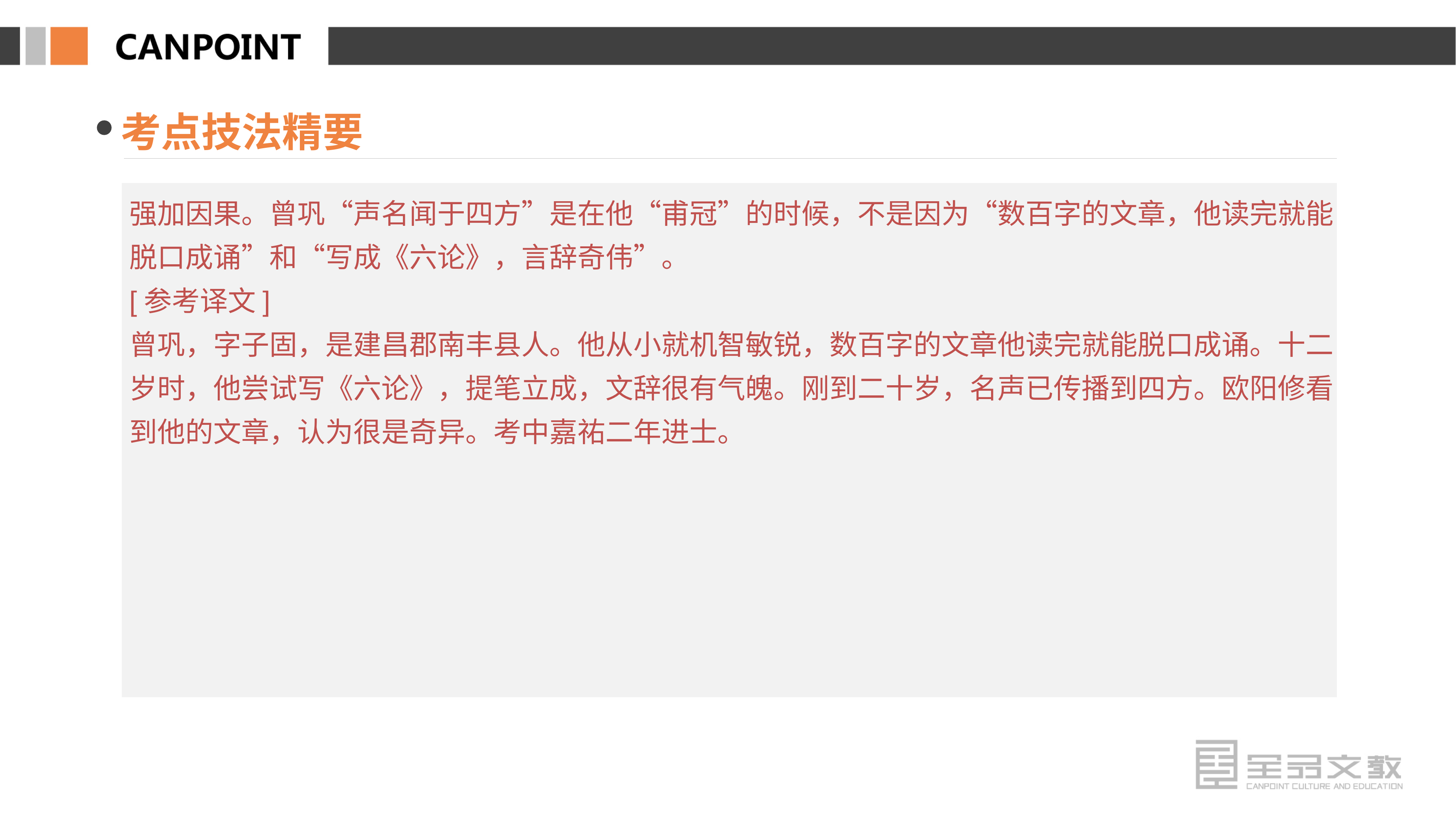

考点技法精要

强加因果。曾巩“声名闻于四方”是在他“甫冠”的时候，不是因为“数百字的文章，他读完就能脱口成诵”和“写成《六论》，言辞奇伟”。
[参考译文]
曾巩，字子固，是建昌郡南丰县人。他从小就机智敏锐，数百字的文章他读完就能脱口成诵。十二岁时，他尝试写《六论》，提笔立成，文辞很有气魄。刚到二十岁，名声已传播到四方。欧阳修看到他的文章，认为很是奇异。考中嘉祐二年进士。